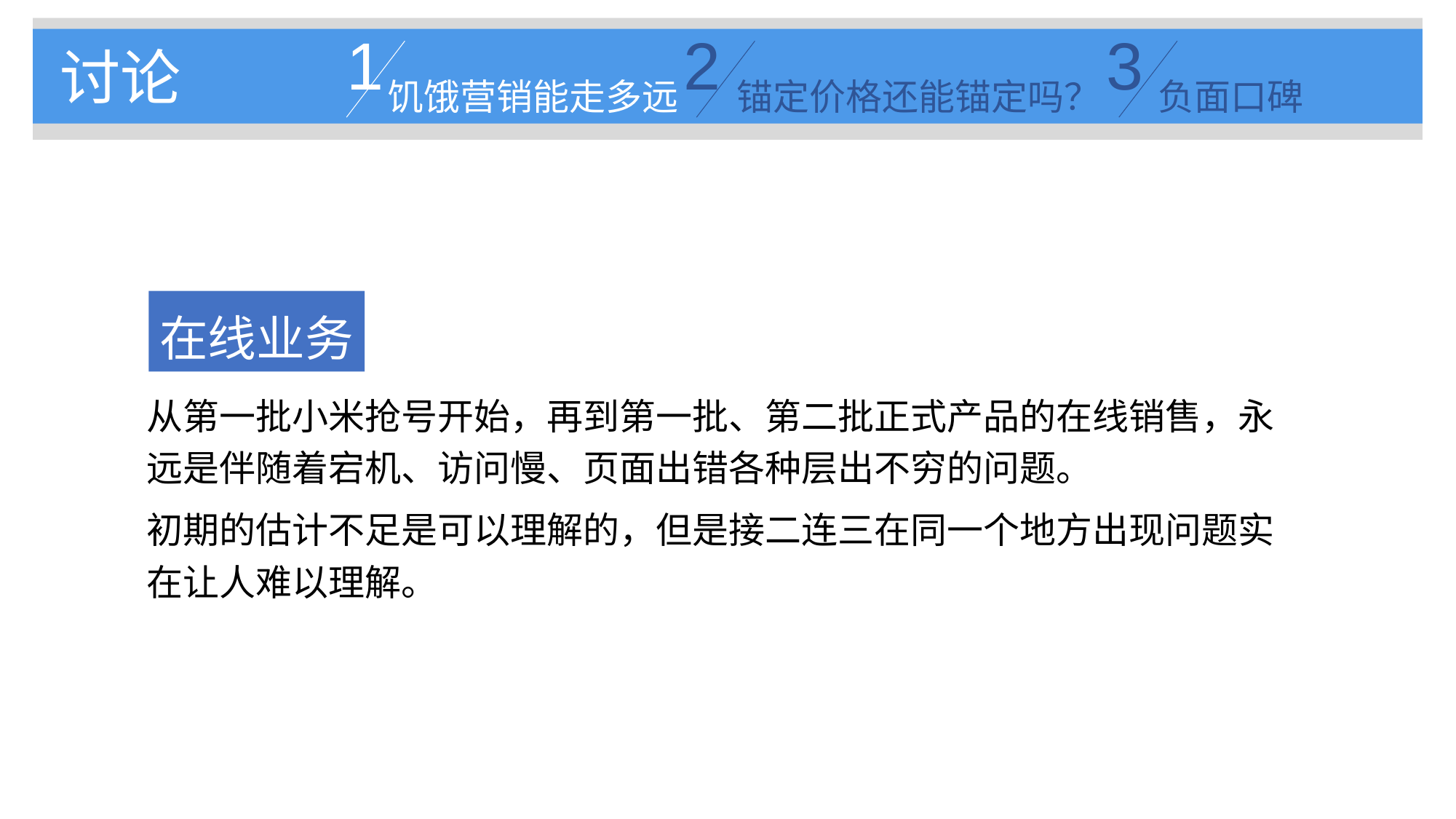

1
饥饿营销能走多远
2

锚定价格还能锚定吗？
3

负面口碑

讨论
在线业务
从第一批小米抢号开始，再到第一批、第二批正式产品的在线销售，永远是伴随着宕机、访问慢、页面出错各种层出不穷的问题。
初期的估计不足是可以理解的，但是接二连三在同一个地方出现问题实在让人难以理解。